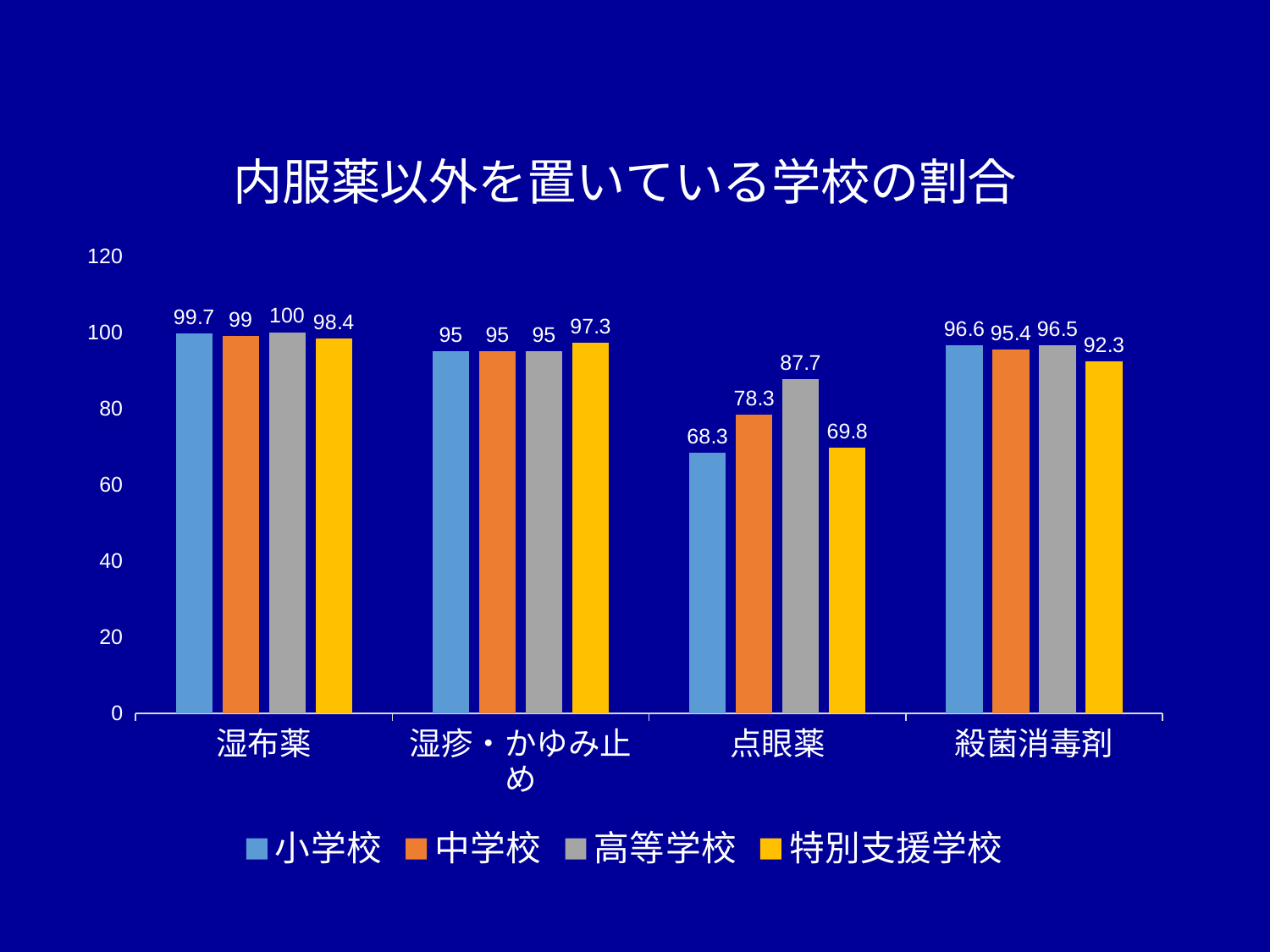

### Chart: 内服薬以外を置いている学校の割合

| Category | 小学校 | 中学校 | 高等学校 | 特別支援学校 |
|---|---|---|---|---|
| 湿布薬 | 99.7 | 99.0 | 100.0 | 98.4 |
| 湿疹・かゆみ止め | 95.0 | 95.0 | 95.0 | 97.3 |
| 点眼薬 | 68.3 | 78.3 | 87.7 | 69.8 |
| 殺菌消毒剤 | 96.6 | 95.4 | 96.5 | 92.3 |